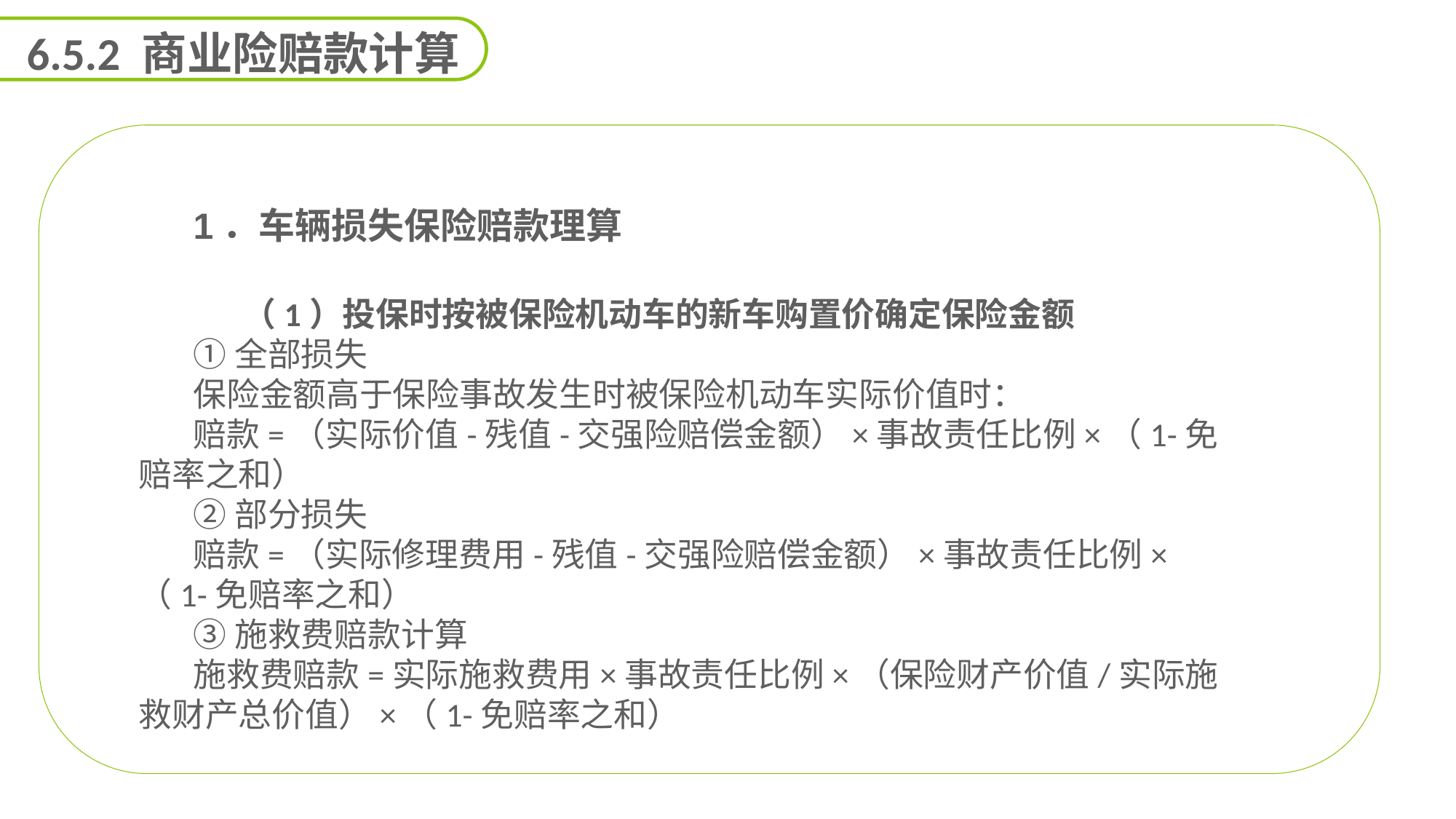

6.5.2 商业险赔款计算

1．车辆损失保险赔款理算

     （1）投保时按被保险机动车的新车购置价确定保险金额
①全部损失
保险金额高于保险事故发生时被保险机动车实际价值时：
赔款=（实际价值-残值-交强险赔偿金额）×事故责任比例×（1-免赔率之和）
②部分损失
赔款=（实际修理费用-残值-交强险赔偿金额）×事故责任比例×（1-免赔率之和）
③施救费赔款计算
施救费赔款=实际施救费用×事故责任比例×（保险财产价值/实际施救财产总价值）×（1-免赔率之和）

能力
目标
延迟符